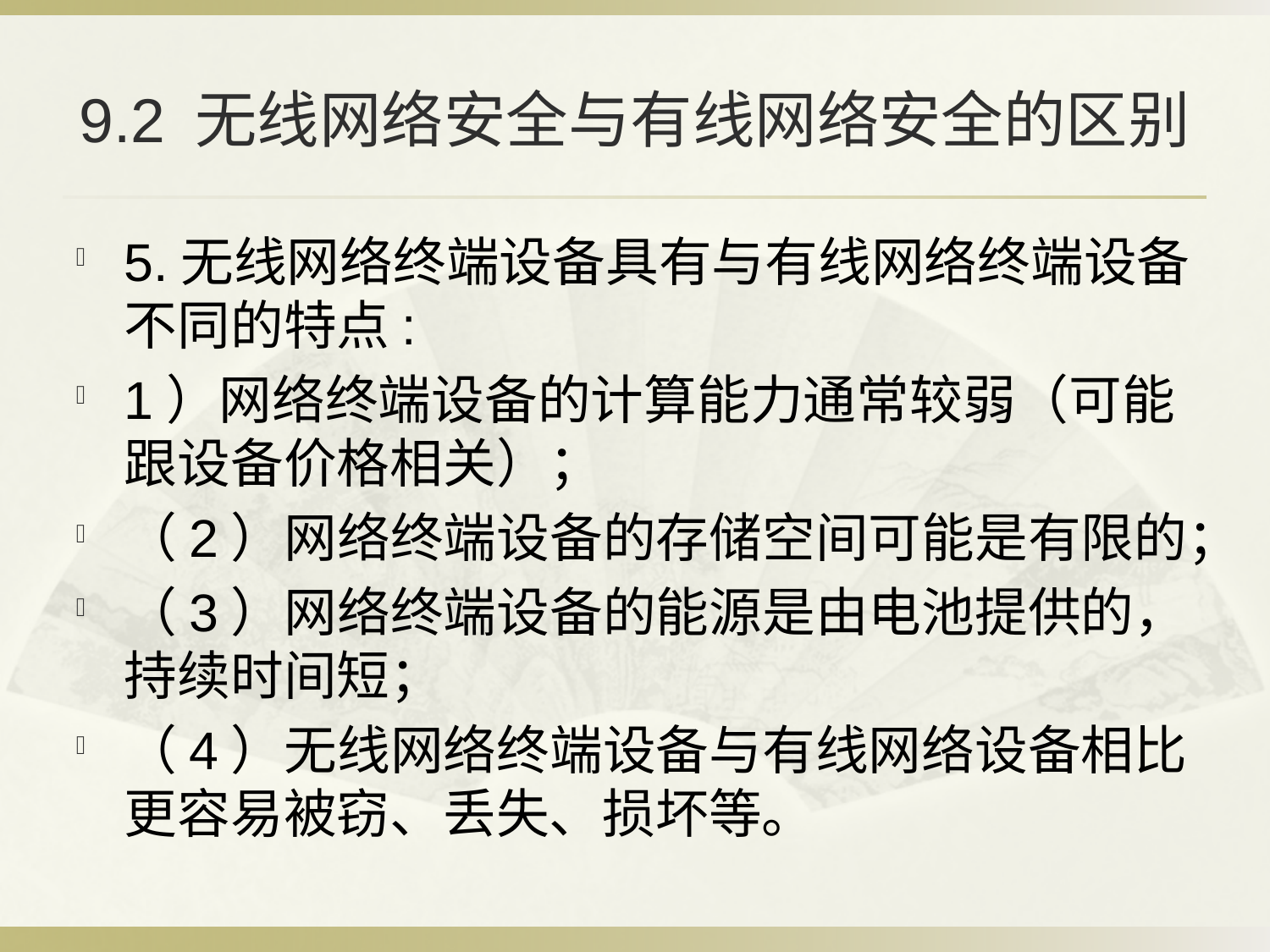

# 9.2 无线网络安全与有线网络安全的区别
5.无线网络终端设备具有与有线网络终端设备不同的特点:
1）网络终端设备的计算能力通常较弱（可能跟设备价格相关）；
（2）网络终端设备的存储空间可能是有限的；
（3）网络终端设备的能源是由电池提供的，持续时间短；
（4）无线网络终端设备与有线网络设备相比更容易被窃、丢失、损坏等。